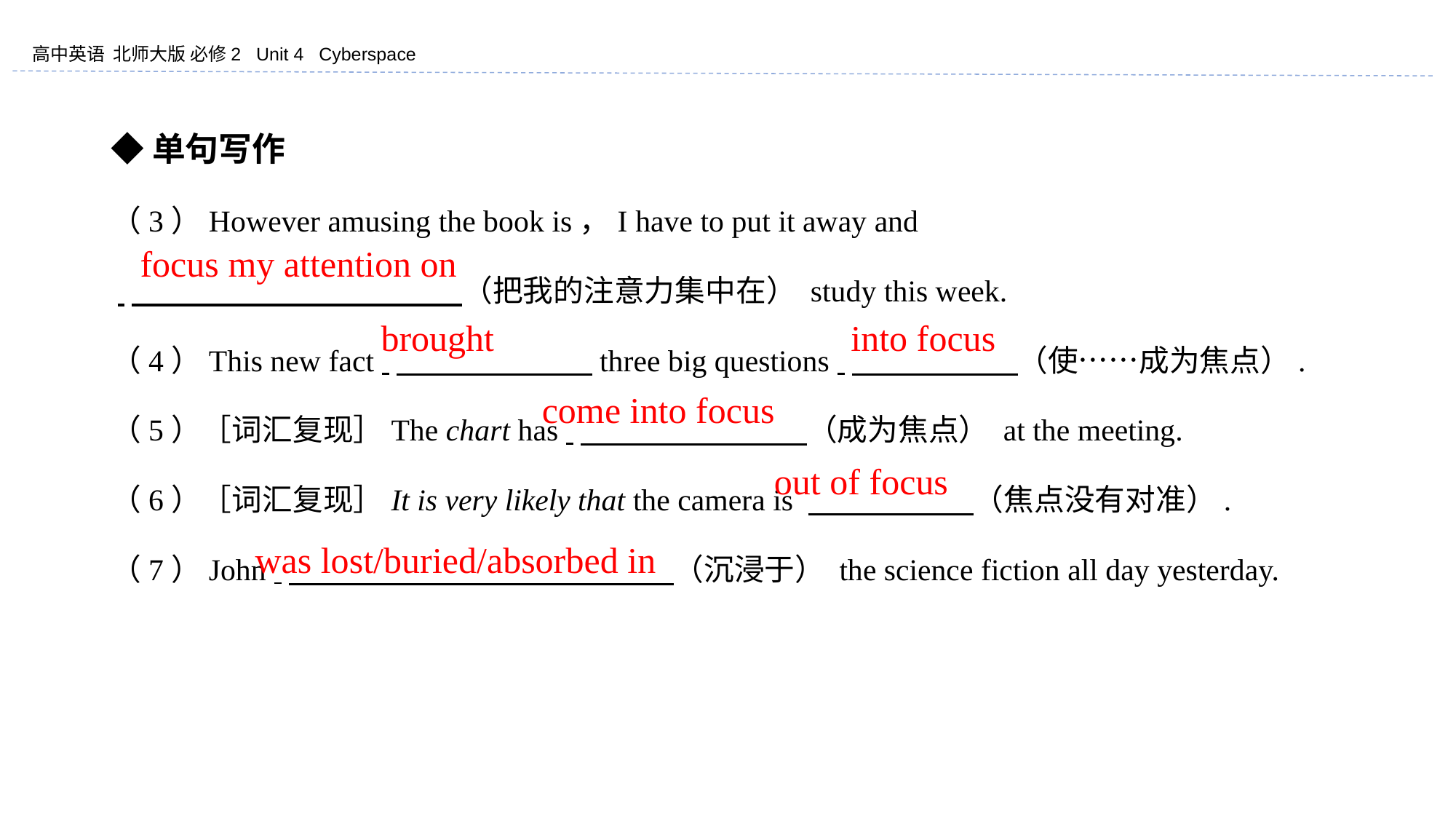

◆单句写作
（3）However amusing the book is，I have to put it away and
  　　　　  　　　　  　　（把我的注意力集中在） study this week.
（4）This new fact  　　　　           three big questions  　　　　  　（使……成为焦点）.
（5）［词汇复现］The chart has  　　　　  　　　（成为焦点） at the meeting.
（6）［词汇复现］It is very likely that the camera is 　　  　　　（焦点没有对准）.
（7）John  　　　　  　　　　  　　        （沉浸于） the science fiction all day yesterday.

　 　focus my attention on

brought

into focus

come into focus

out of focus

was lost/buried/absorbed in